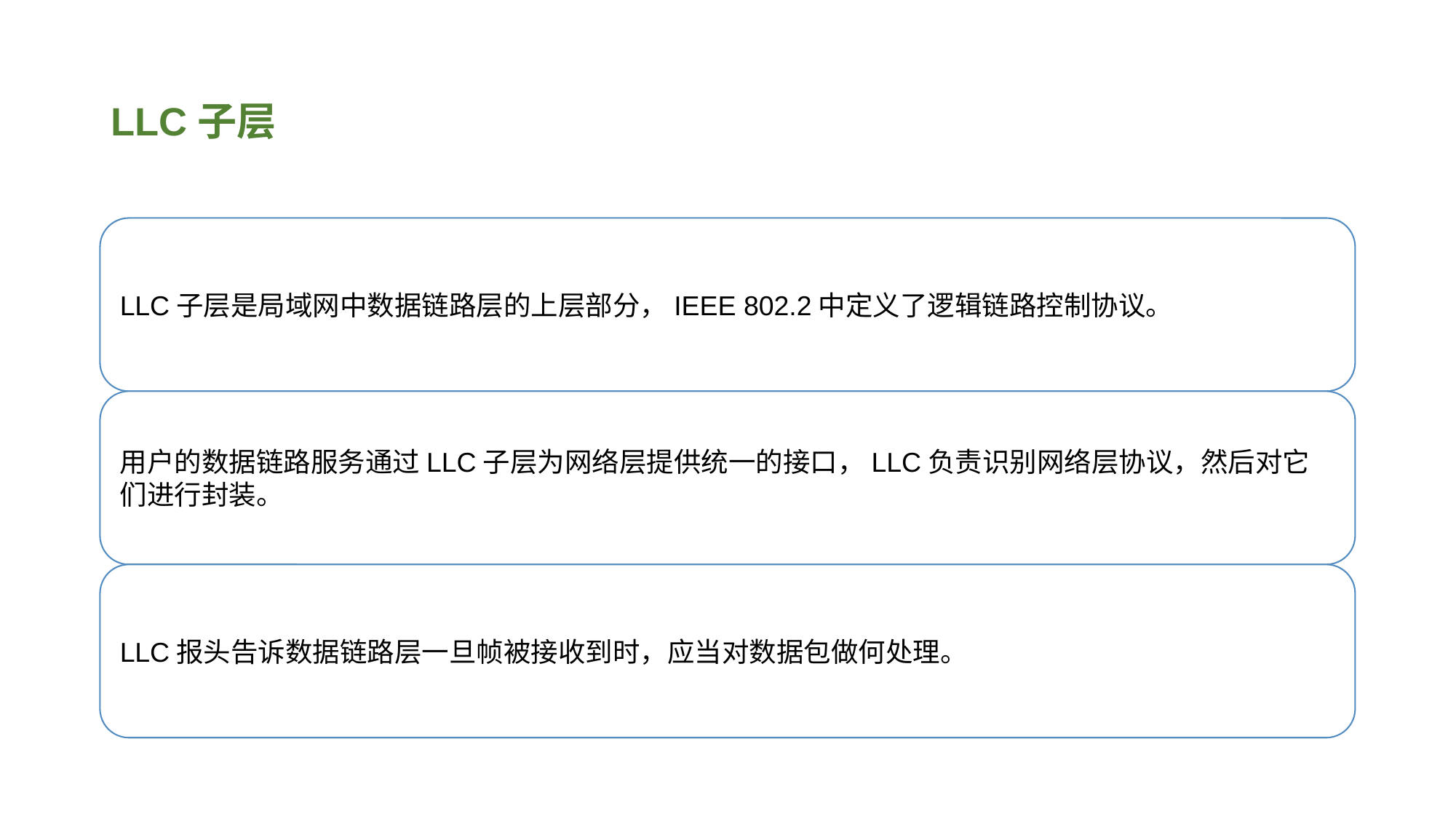

# LLC子层
LLC子层是局域网中数据链路层的上层部分，IEEE 802.2中定义了逻辑链路控制协议。
用户的数据链路服务通过LLC子层为网络层提供统一的接口，LLC负责识别网络层协议，然后对它们进行封装。
LLC报头告诉数据链路层一旦帧被接收到时，应当对数据包做何处理。